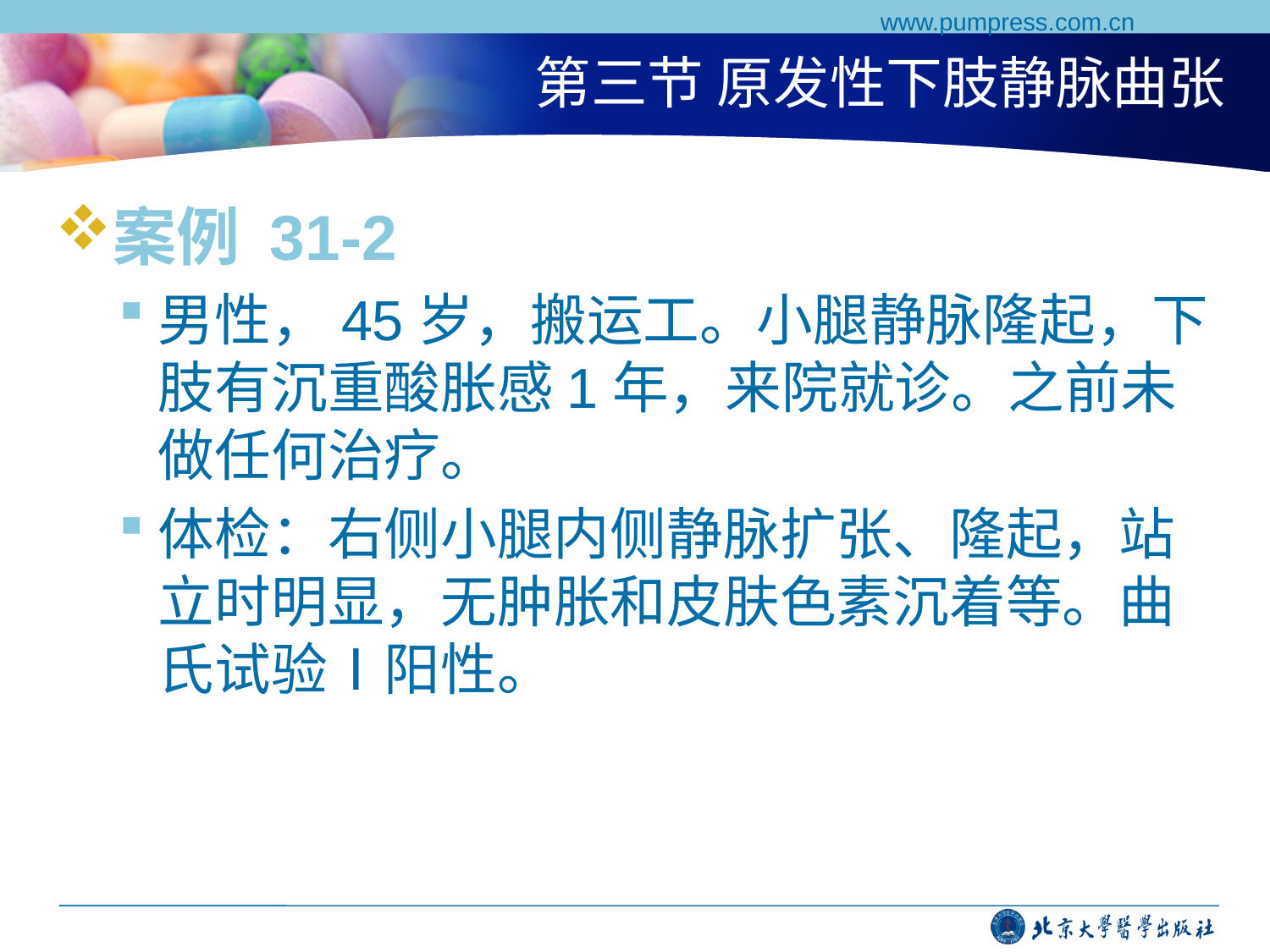

www.pumpress.com.cn
# 第三节 原发性下肢静脉曲张
案例 31-2
男性，45岁，搬运工。小腿静脉隆起，下肢有沉重酸胀感1年，来院就诊。之前未做任何治疗。
体检：右侧小腿内侧静脉扩张、隆起，站立时明显，无肿胀和皮肤色素沉着等。曲氏试验Ⅰ阳性。